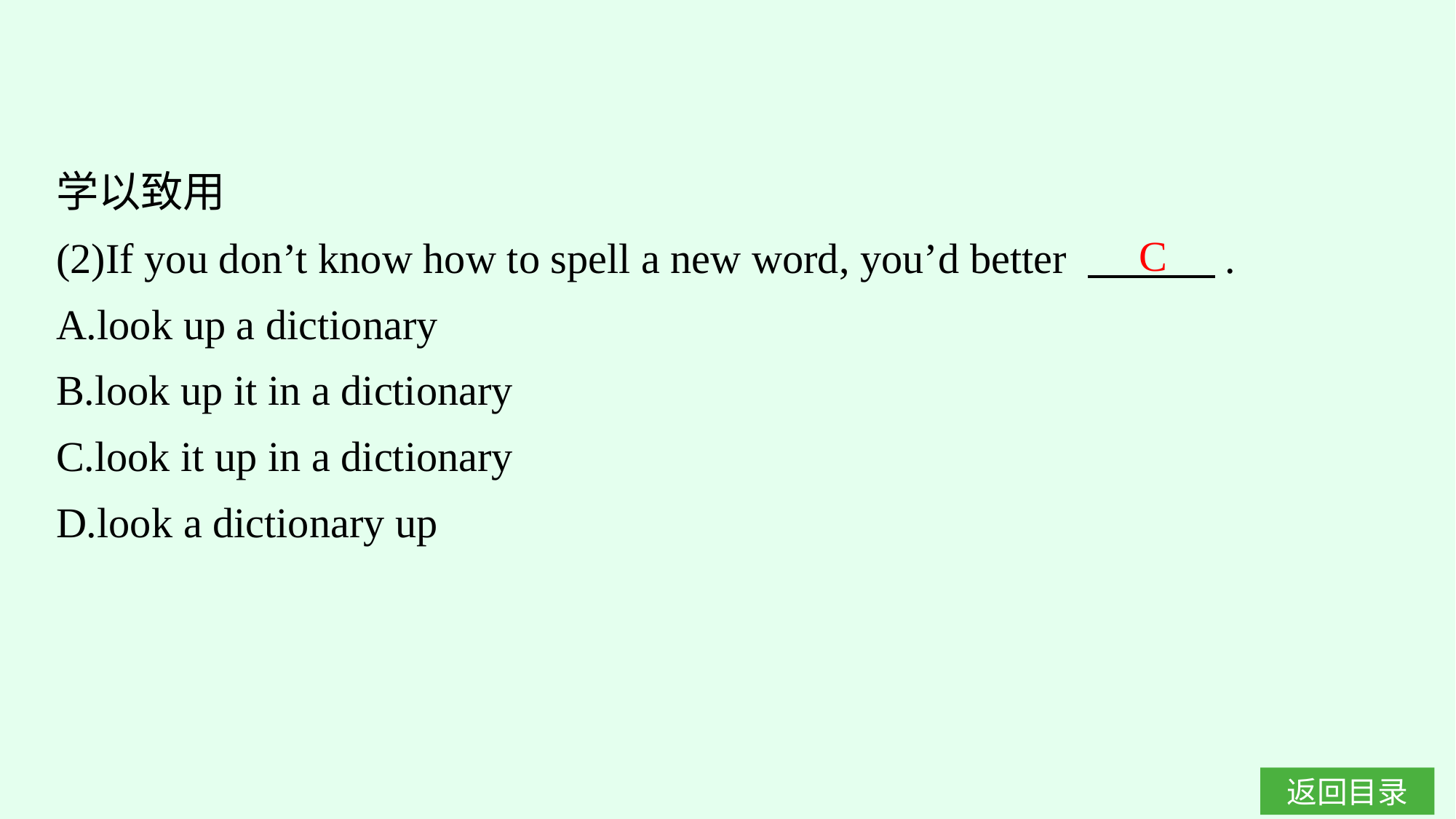

学以致用
(2)If you don’t know how to spell a new word, you’d better 　　　.
A.look up a dictionary
B.look up it in a dictionary
C.look it up in a dictionary
D.look a dictionary up
C